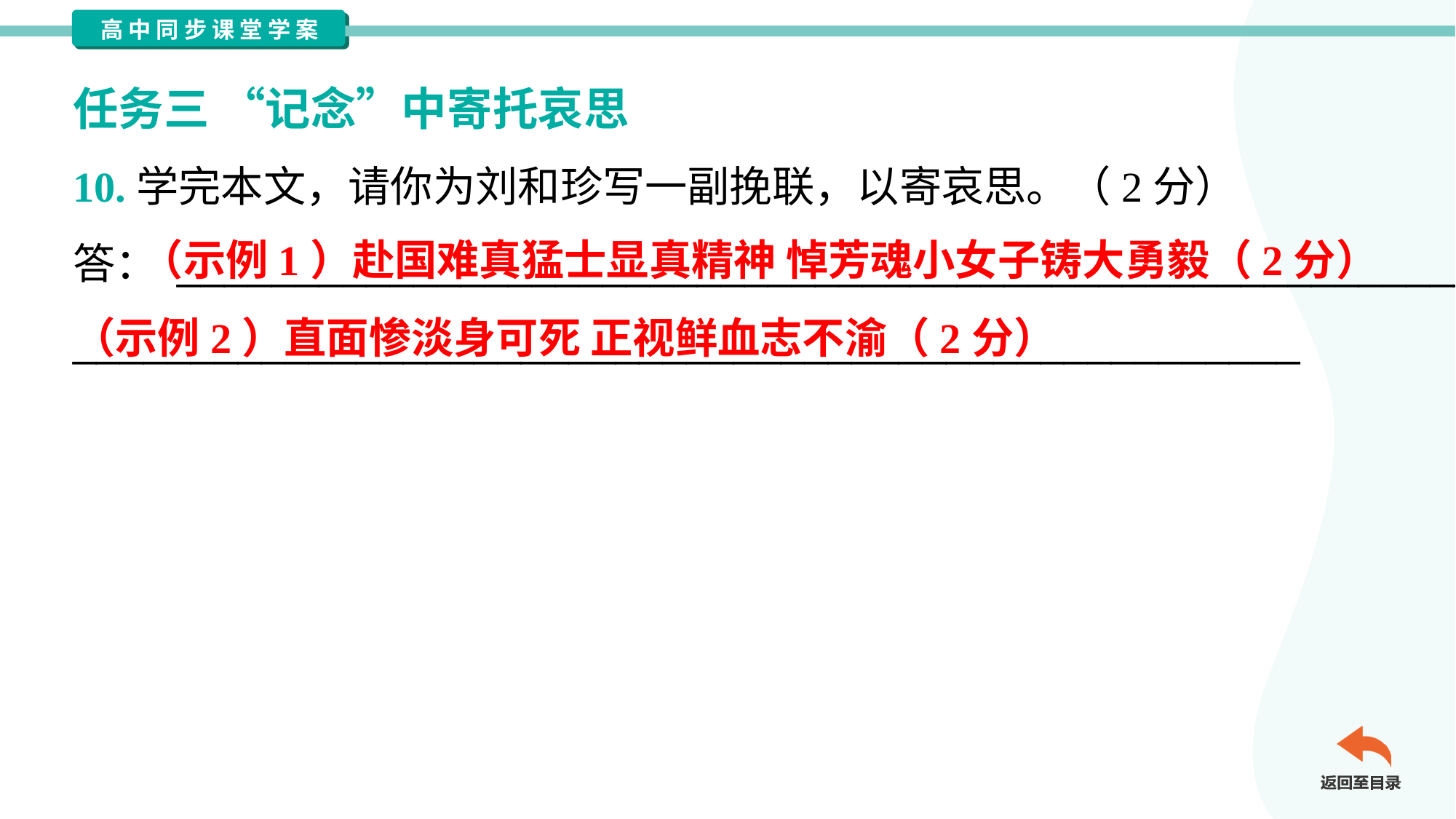

任务三 “记念”中寄托哀思
10.学完本文，请你为刘和珍写一副挽联，以寄哀思。（2分）
答： ________________________________________________________
____________________________________________________
      （示例1）赴国难真猛士显真精神 悼芳魂小女子铸大勇毅（2分）
（示例2）直面惨淡身可死 正视鲜血志不渝（2分）